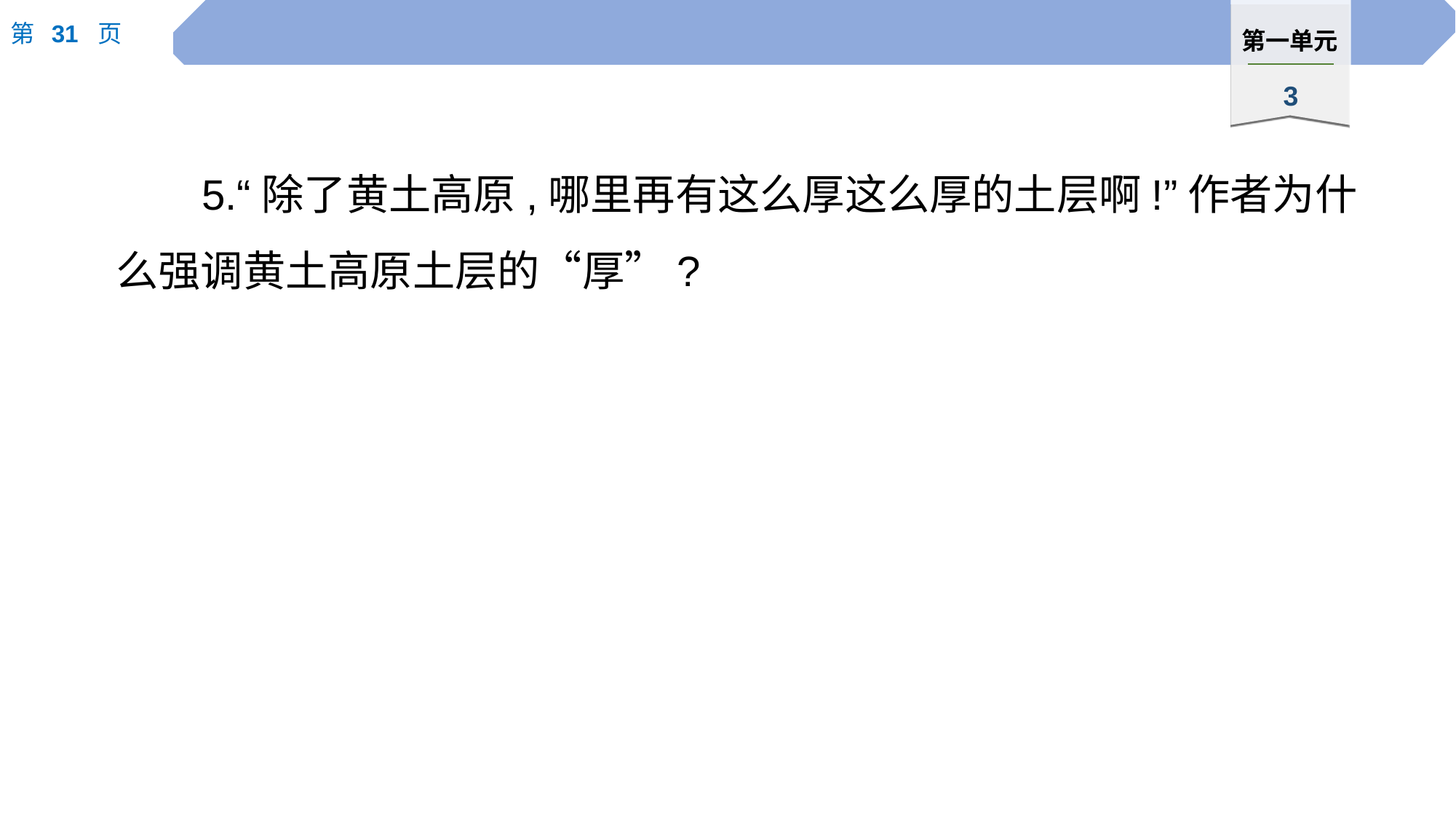

5.“除了黄土高原,哪里再有这么厚这么厚的土层啊!”作者为什么强调黄土高原土层的“厚”?